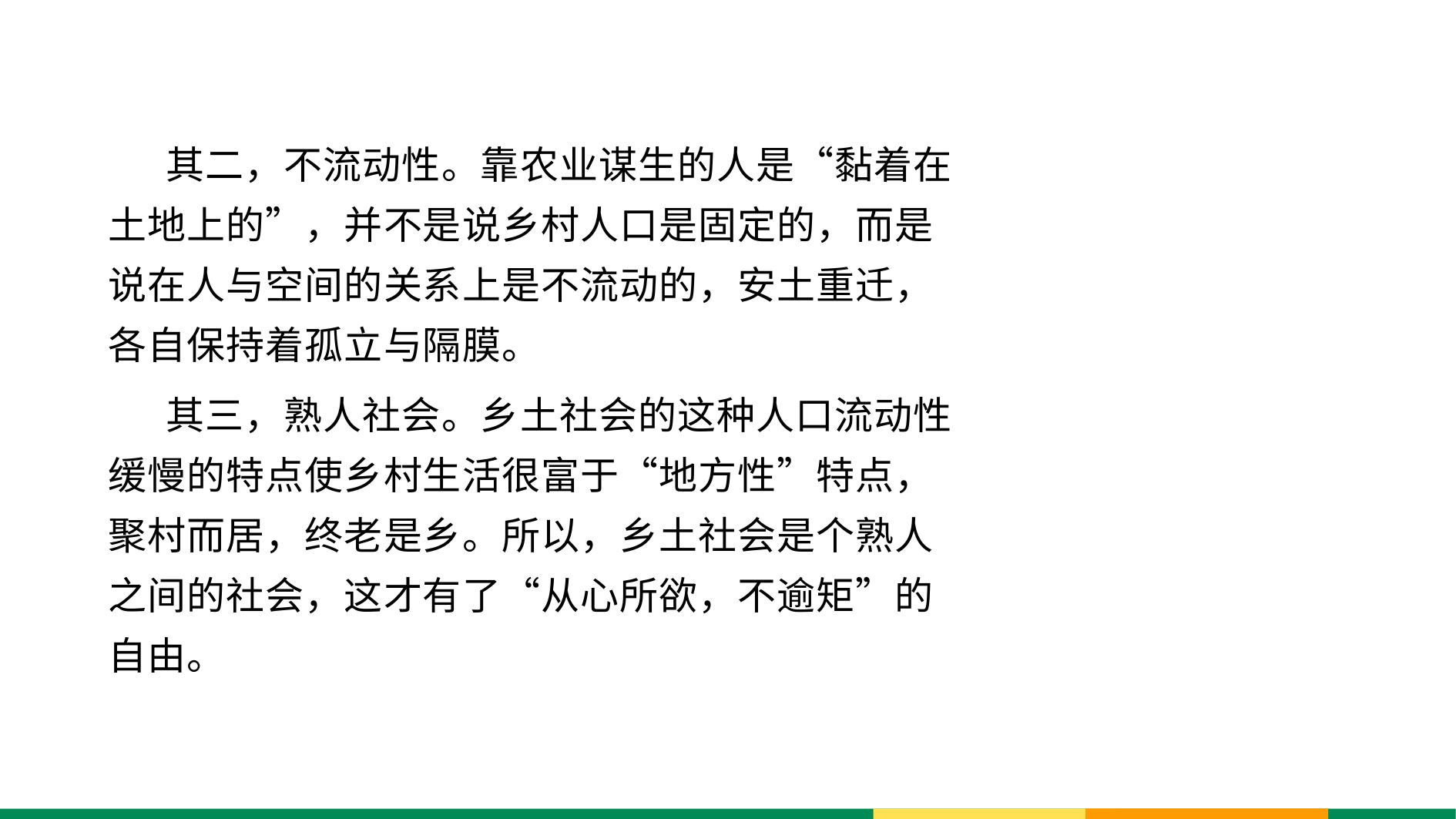

其二，不流动性。靠农业谋生的人是“黏着在土地上的”，并不是说乡村人口是固定的，而是说在人与空间的关系上是不流动的，安土重迁，各自保持着孤立与隔膜。
其三，熟人社会。乡土社会的这种人口流动性缓慢的特点使乡村生活很富于“地方性”特点，聚村而居，终老是乡。所以，乡土社会是个熟人之间的社会，这才有了“从心所欲，不逾矩”的自由。